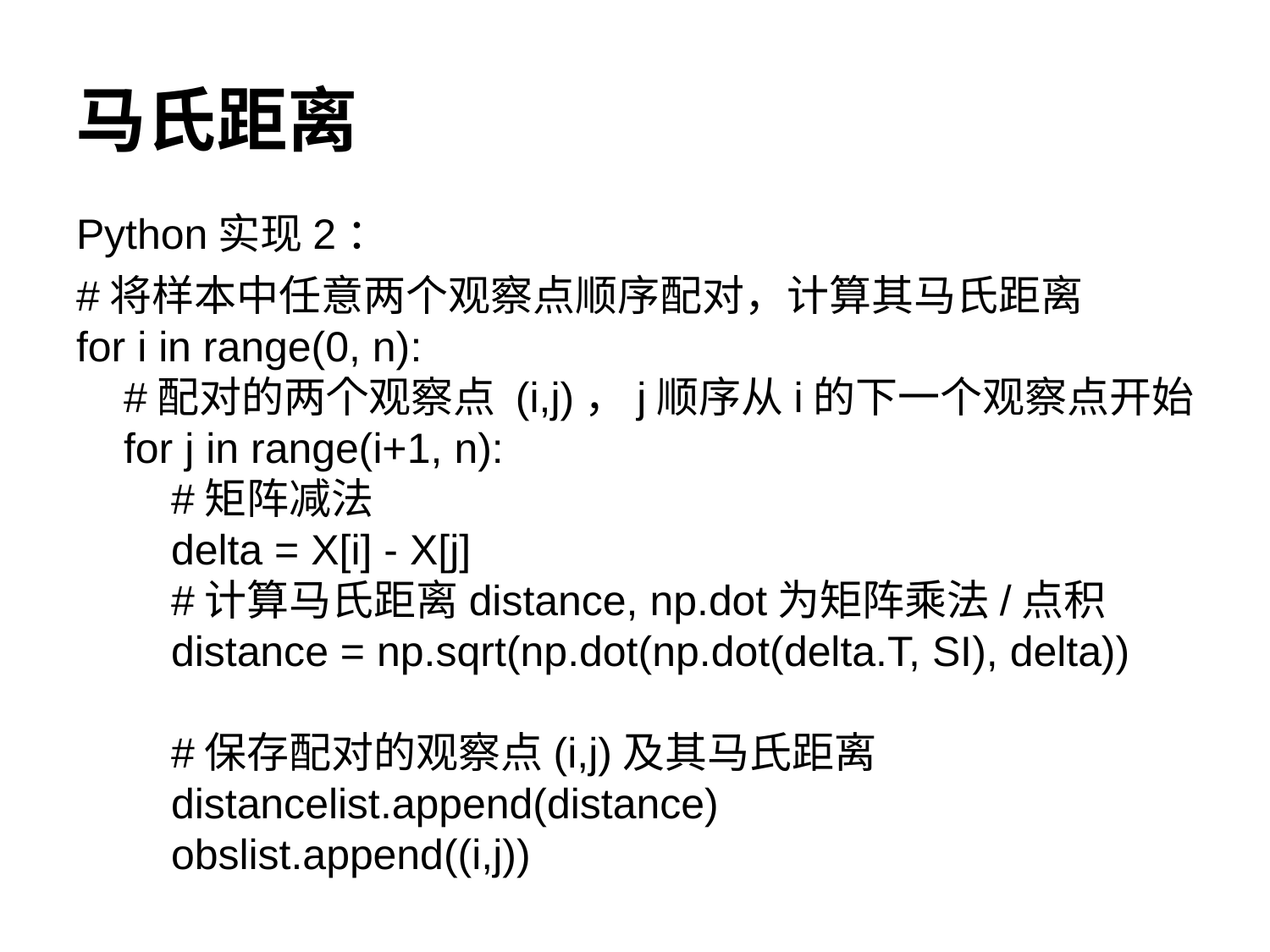

# 马氏距离
Python实现2：
#将样本中任意两个观察点顺序配对，计算其马氏距离
for i in range(0, n):
    #配对的两个观察点 (i,j)，j顺序从i的下一个观察点开始
    for j in range(i+1, n):
        #矩阵减法
        delta = X[i] - X[j]
        #计算马氏距离distance, np.dot为矩阵乘法/点积
        distance = np.sqrt(np.dot(np.dot(delta.T, SI), delta))

        #保存配对的观察点(i,j)及其马氏距离
        distancelist.append(distance)
        obslist.append((i,j))